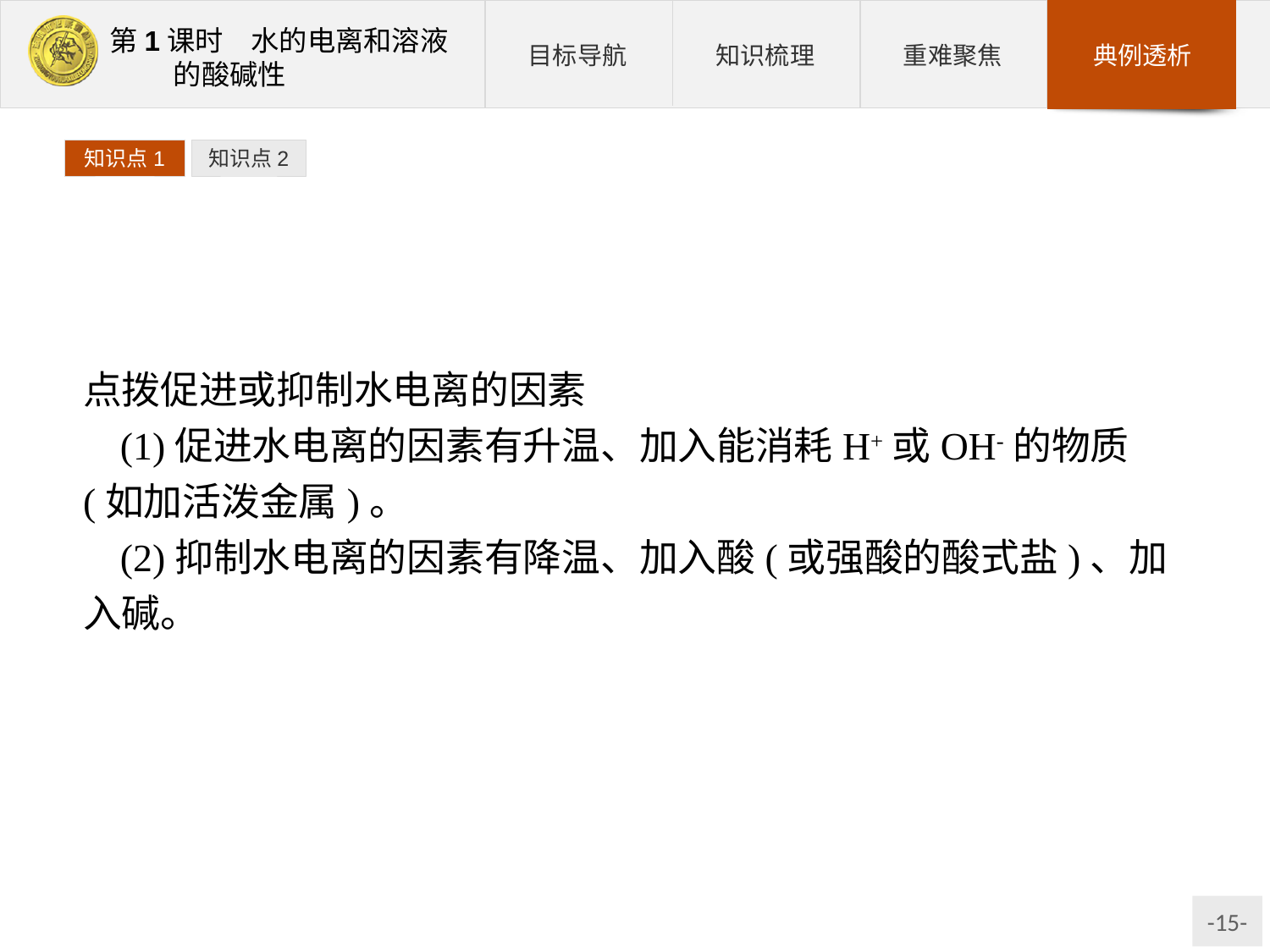

知识点1
知识点2
点拨促进或抑制水电离的因素
(1)促进水电离的因素有升温、加入能消耗H+或OH-的物质(如加活泼金属)。
(2)抑制水电离的因素有降温、加入酸(或强酸的酸式盐)、加入碱。